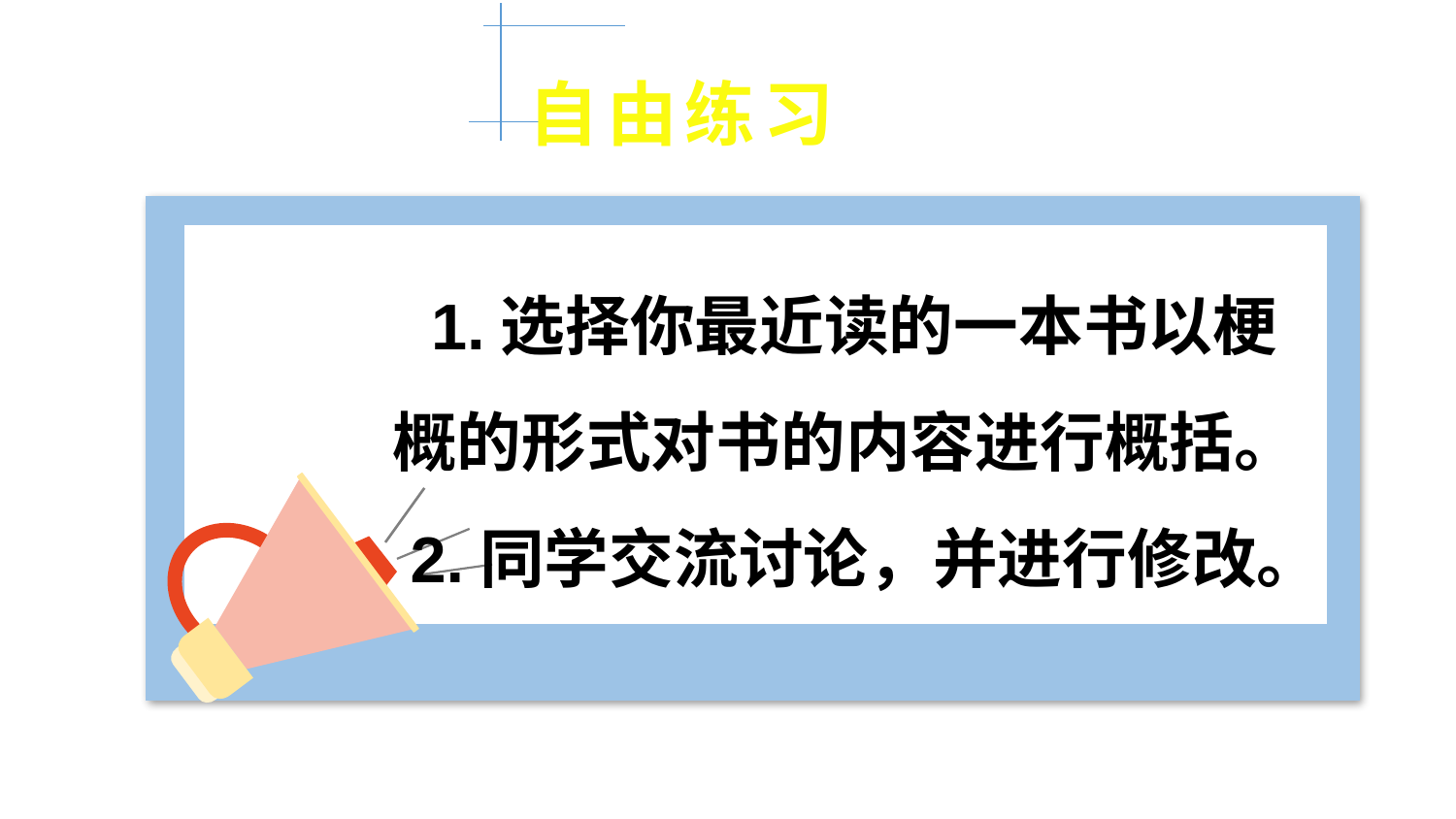

自由练习

 1.选择你最近读的一本书以梗概的形式对书的内容进行概括。
 2.同学交流讨论，并进行修改。